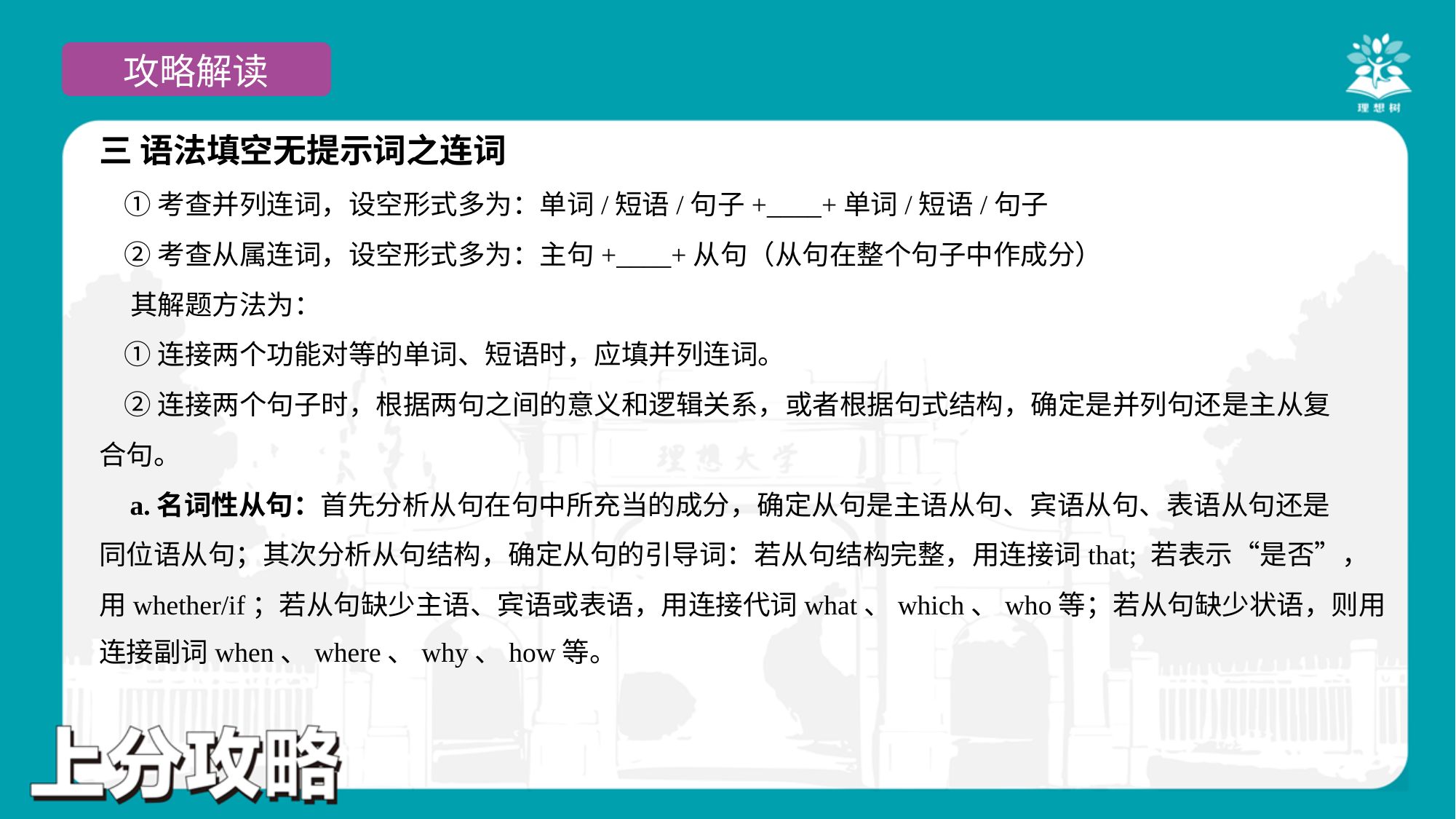

三 语法填空无提示词之连词
    ①考查并列连词，设空形式多为：单词/短语/句子+____+单词/短语/句子
    ②考查从属连词，设空形式多为：主句+____+从句（从句在整个句子中作成分）
    其解题方法为：
    ①连接两个功能对等的单词、短语时，应填并列连词。
    ②连接两个句子时，根据两句之间的意义和逻辑关系，或者根据句式结构，确定是并列句还是主从复
合句。
    a.名词性从句：首先分析从句在句中所充当的成分，确定从句是主语从句、宾语从句、表语从句还是
同位语从句；其次分析从句结构，确定从句的引导词：若从句结构完整，用连接词that; 若表示“是否”，
用whether/if；若从句缺少主语、宾语或表语，用连接代词what、which、who等；若从句缺少状语，则用
连接副词when、where、why、how等。